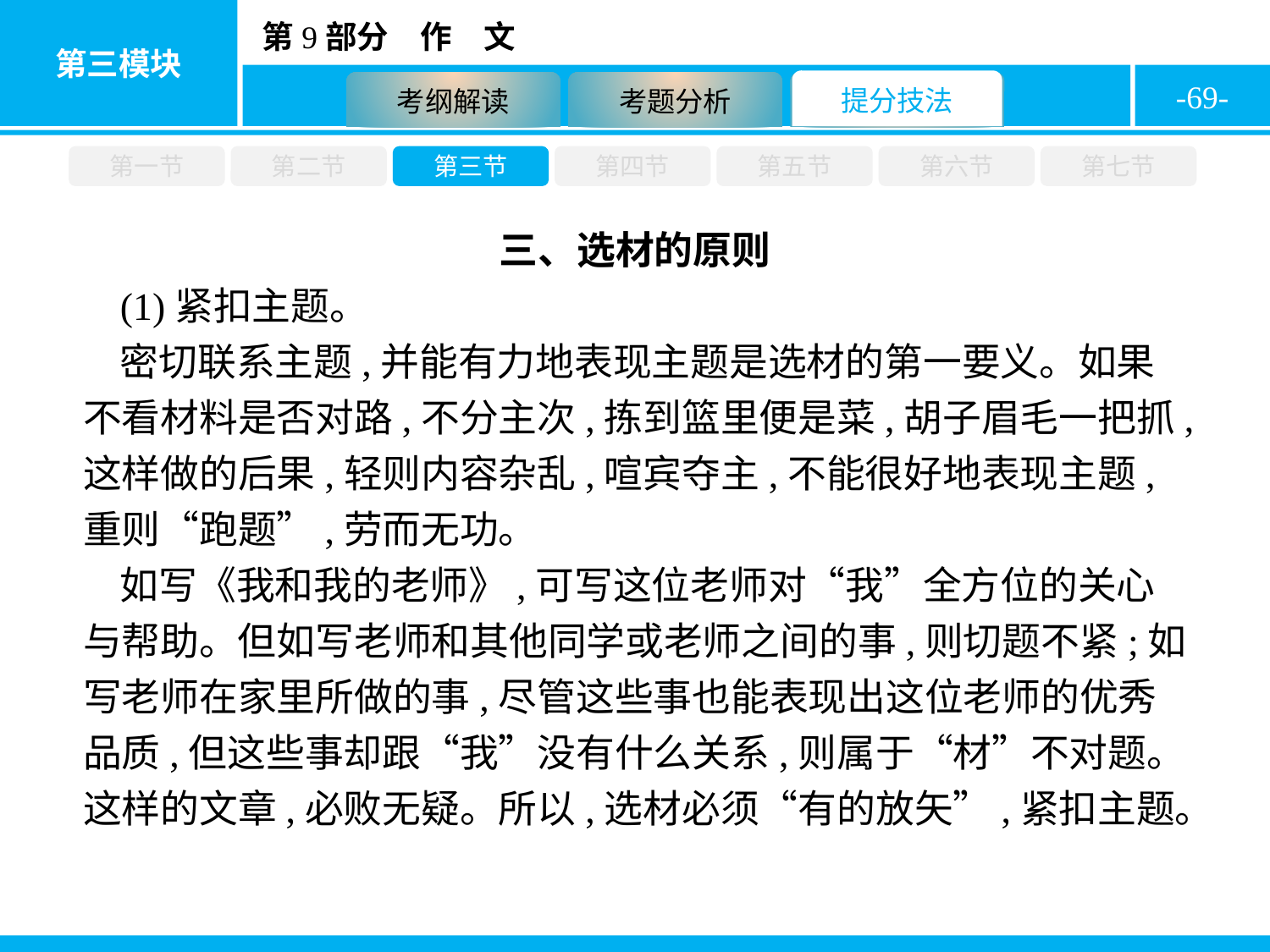

-69-
第一节
第二节
第三节
第四节
第五节
第六节
第七节
三、选材的原则
(1)紧扣主题。
密切联系主题,并能有力地表现主题是选材的第一要义。如果不看材料是否对路,不分主次,拣到篮里便是菜,胡子眉毛一把抓,这样做的后果,轻则内容杂乱,喧宾夺主,不能很好地表现主题,重则“跑题”,劳而无功。
如写《我和我的老师》,可写这位老师对“我”全方位的关心与帮助。但如写老师和其他同学或老师之间的事,则切题不紧;如写老师在家里所做的事,尽管这些事也能表现出这位老师的优秀品质,但这些事却跟“我”没有什么关系,则属于“材”不对题。这样的文章,必败无疑。所以,选材必须“有的放矢”,紧扣主题。